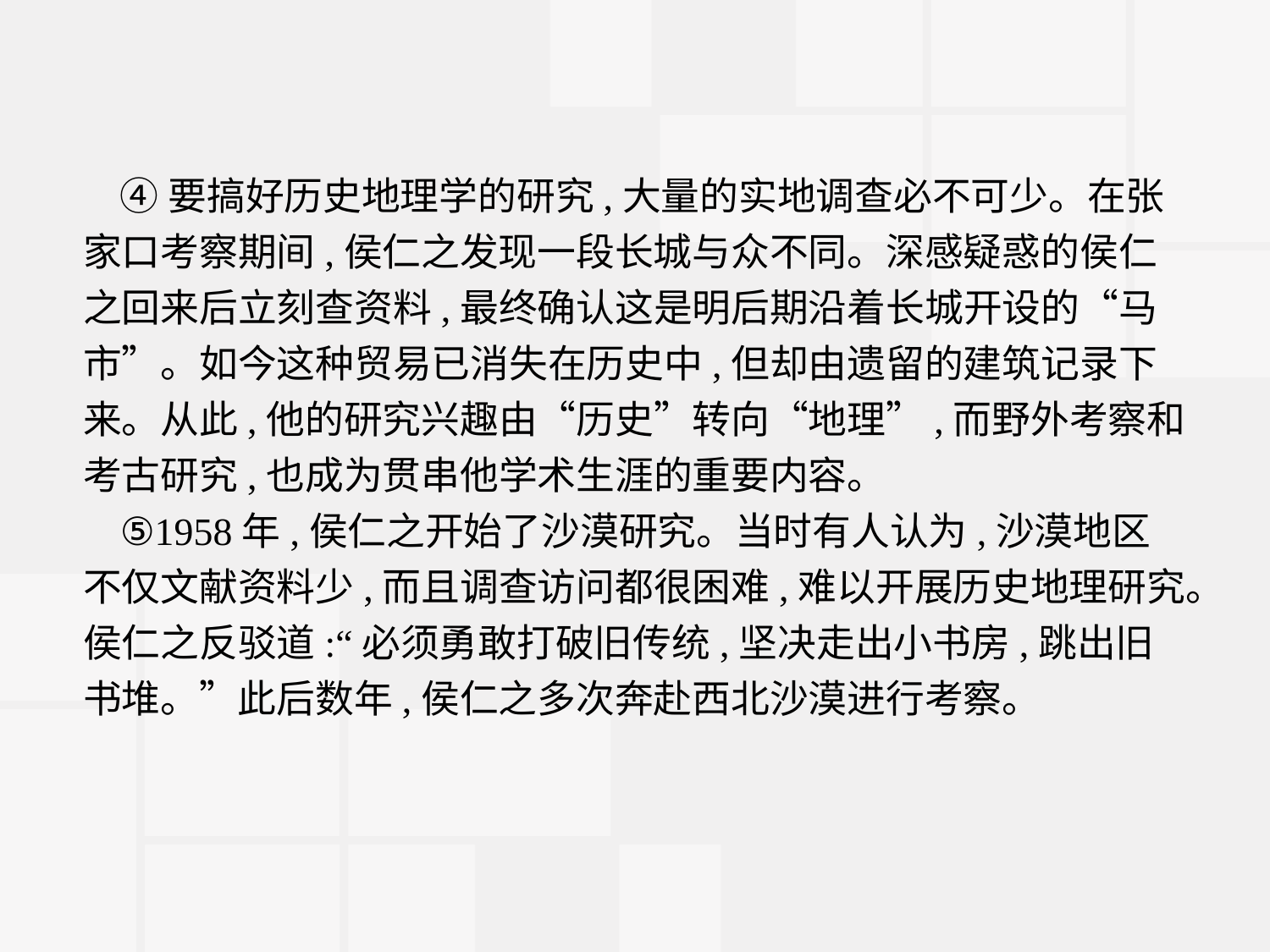

④要搞好历史地理学的研究,大量的实地调查必不可少。在张家口考察期间,侯仁之发现一段长城与众不同。深感疑惑的侯仁之回来后立刻查资料,最终确认这是明后期沿着长城开设的“马市”。如今这种贸易已消失在历史中,但却由遗留的建筑记录下来。从此,他的研究兴趣由“历史”转向“地理”,而野外考察和考古研究,也成为贯串他学术生涯的重要内容。
⑤1958年,侯仁之开始了沙漠研究。当时有人认为,沙漠地区不仅文献资料少,而且调查访问都很困难,难以开展历史地理研究。侯仁之反驳道:“必须勇敢打破旧传统,坚决走出小书房,跳出旧书堆。”此后数年,侯仁之多次奔赴西北沙漠进行考察。